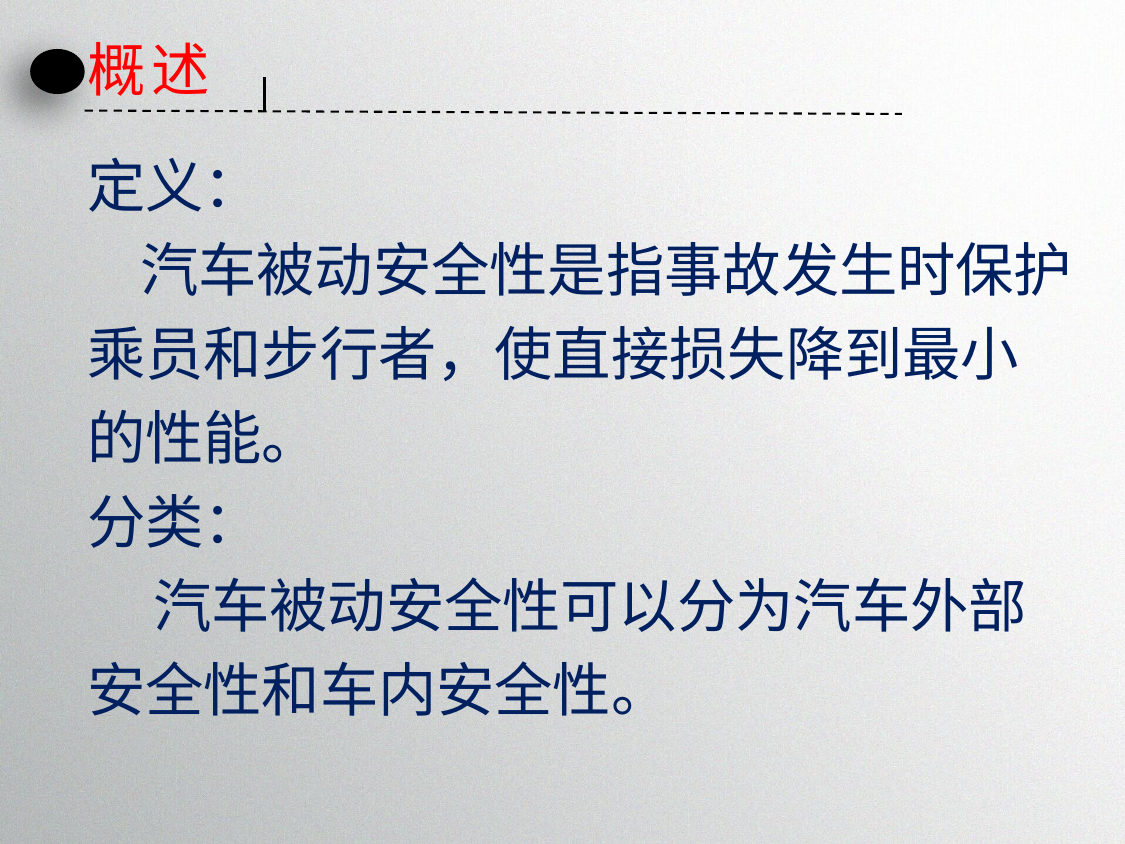

概述

定义：
   汽车被动安全性是指事故发生时保护乘员和步行者，使直接损失降到最小的性能。
分类：
    汽车被动安全性可以分为汽车外部安全性和车内安全性。